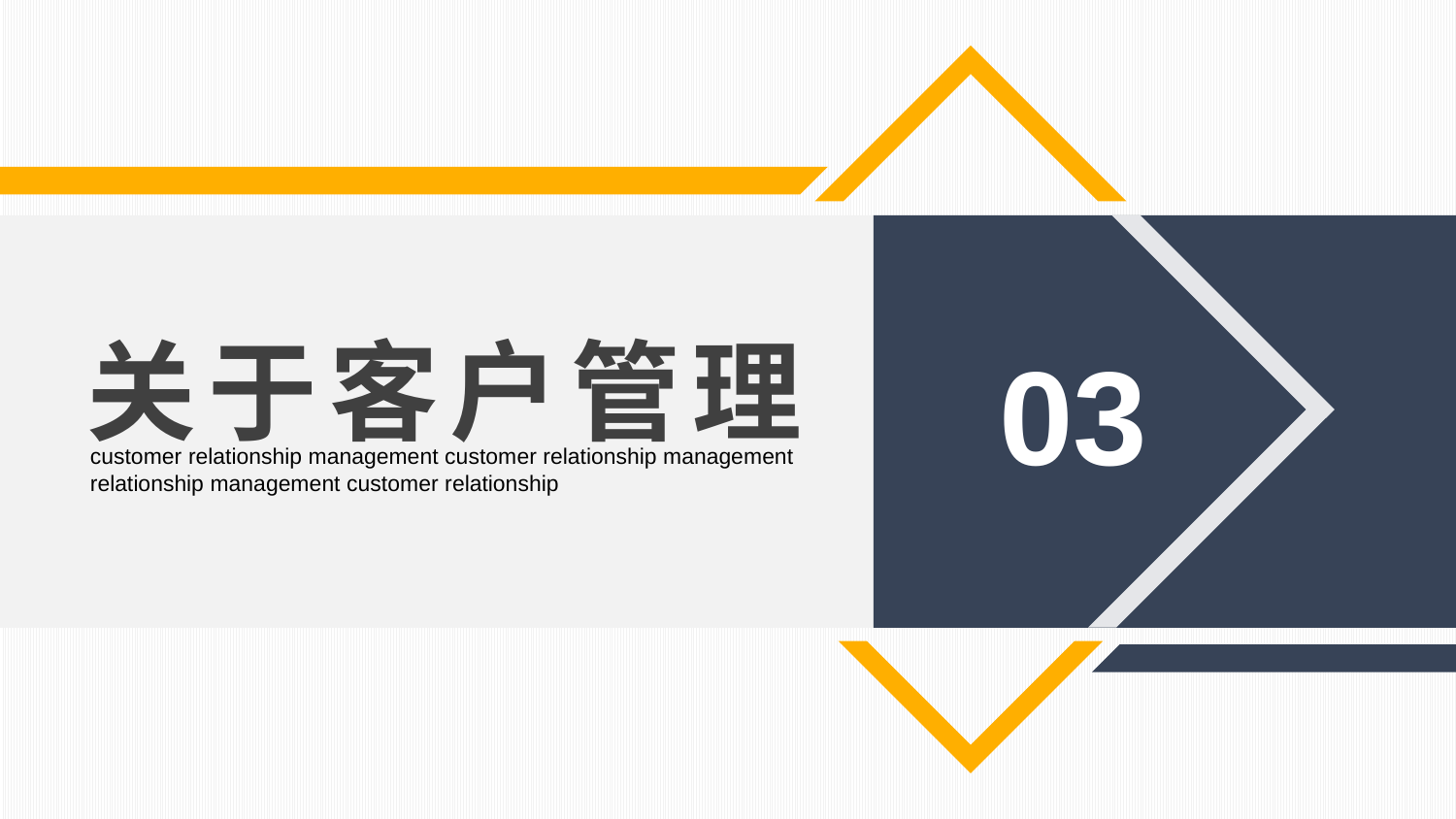

关于客户管理
03
customer relationship management customer relationship management
relationship management customer relationship